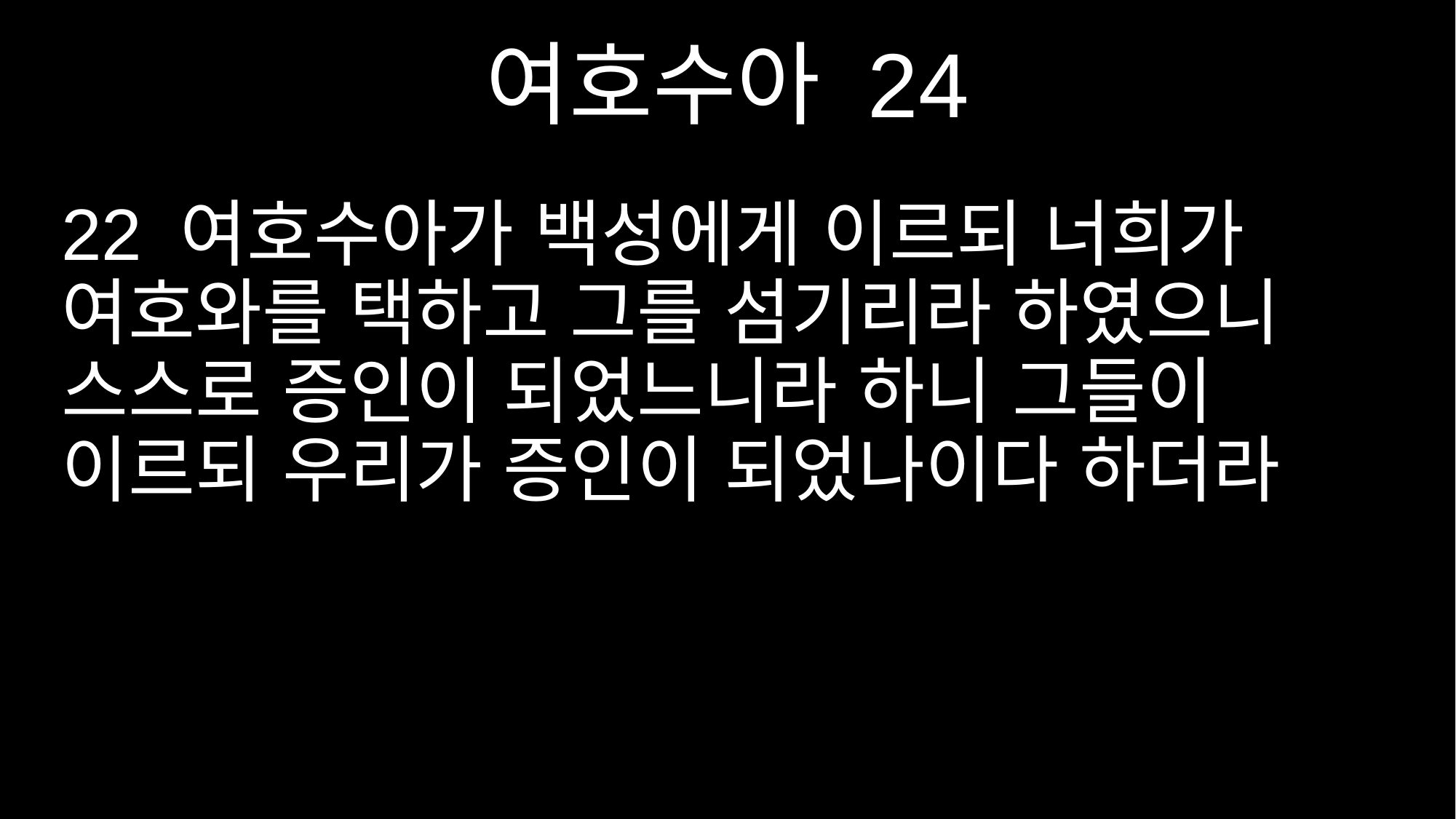

여호수아 24
22 여호수아가 백성에게 이르되 너희가 여호와를 택하고 그를 섬기리라 하였으니 스스로 증인이 되었느니라 하니 그들이 이르되 우리가 증인이 되었나이다 하더라